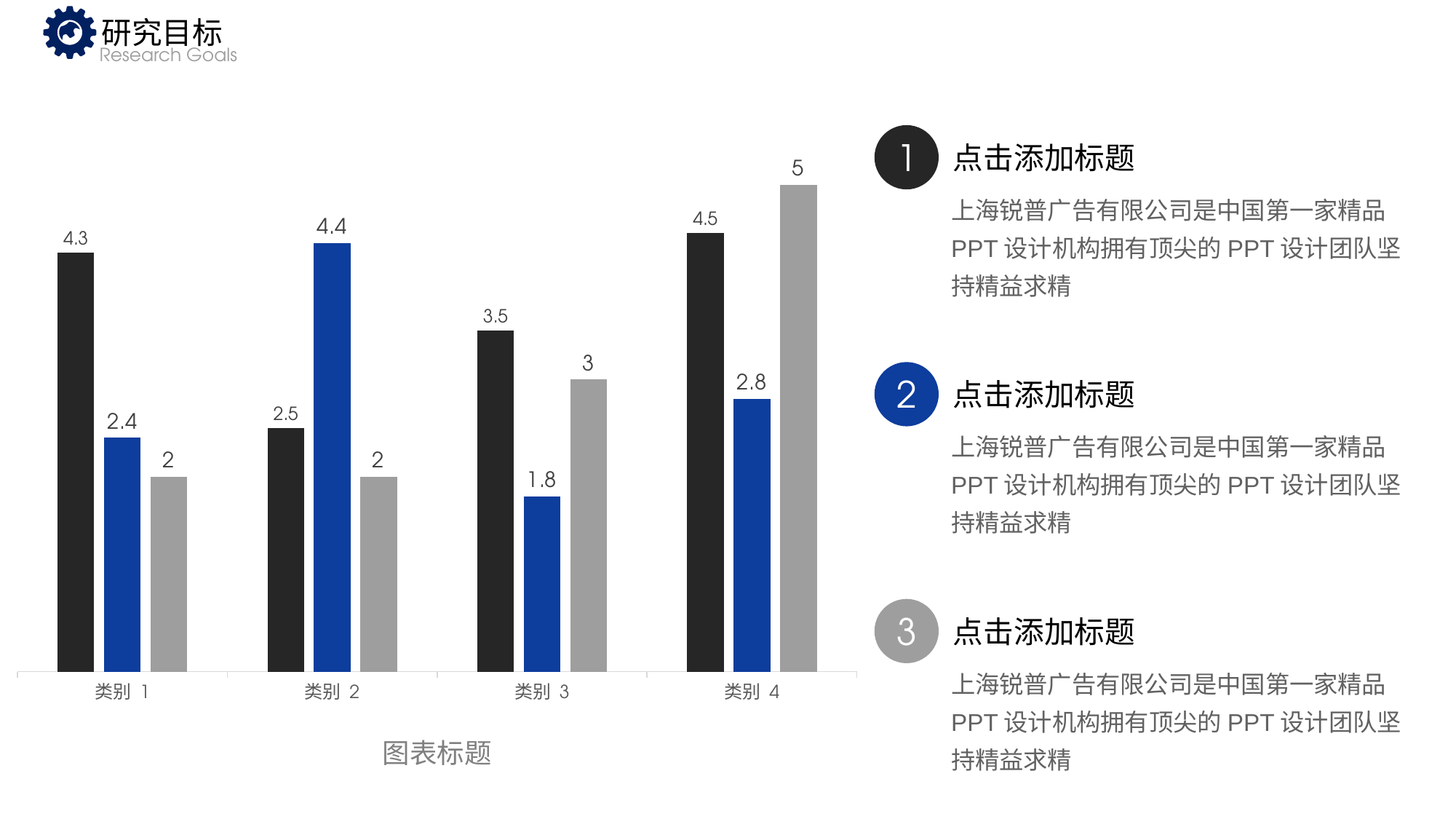

研究目标
Research Goals

### Chart

| Category | 系列 1 | 系列 2 | 系列 3 |
|---|---|---|---|
| 类别 1 | 4.3 | 2.4 | 2.0 |
| 类别 2 | 2.5 | 4.4 | 2.0 |
| 类别 3 | 3.5 | 1.8 | 3.0 |
| 类别 4 | 4.5 | 2.8 | 5.0 |
1
点击添加标题
上海锐普广告有限公司是中国第一家精品PPT设计机构拥有顶尖的PPT设计团队坚持精益求精

2
点击添加标题
上海锐普广告有限公司是中国第一家精品PPT设计机构拥有顶尖的PPT设计团队坚持精益求精

3
点击添加标题
上海锐普广告有限公司是中国第一家精品PPT设计机构拥有顶尖的PPT设计团队坚持精益求精
图表标题